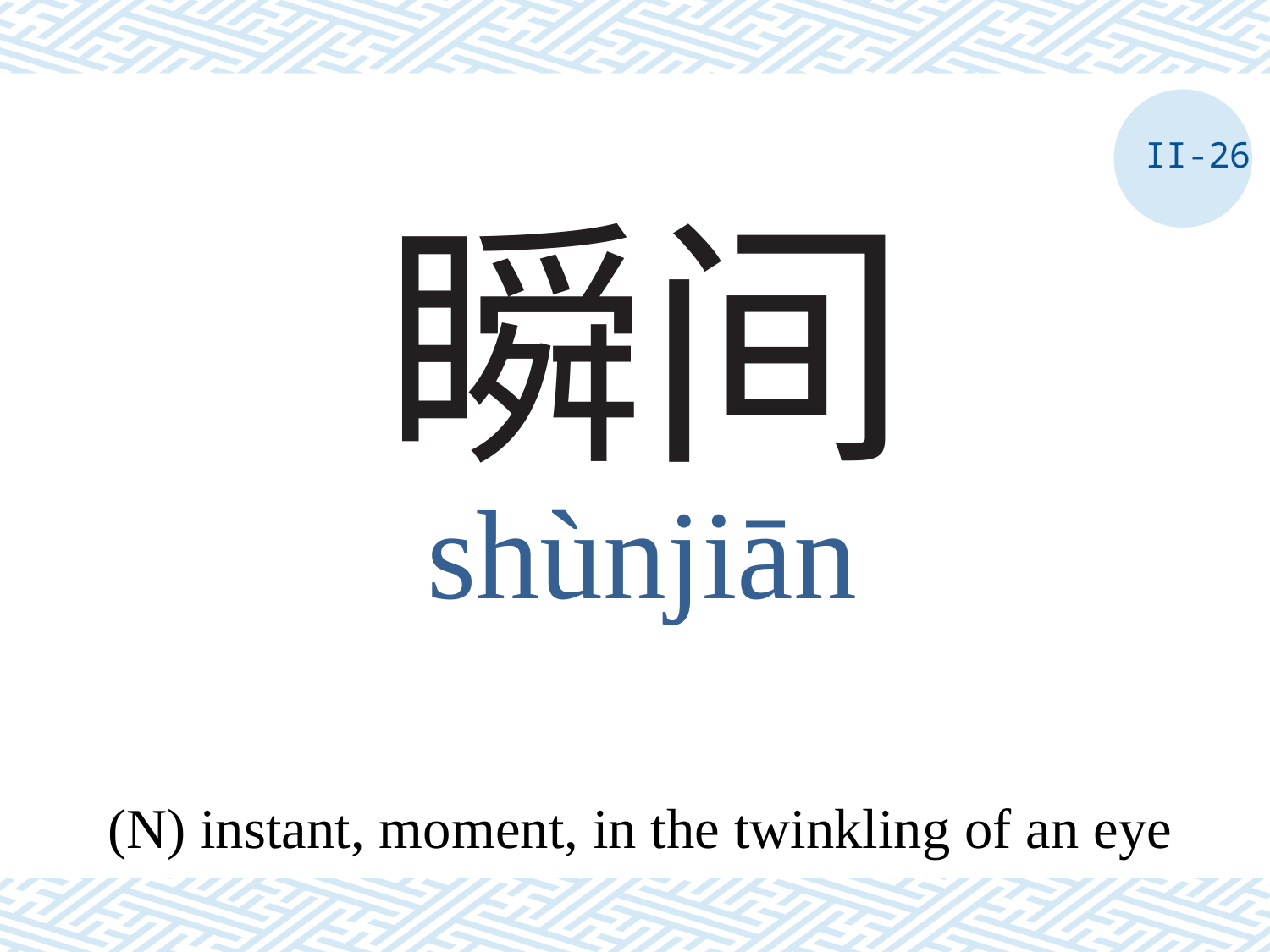

II-26

# 瞬间
shùnjiān
(N) instant, moment, in the twinkling of an eye